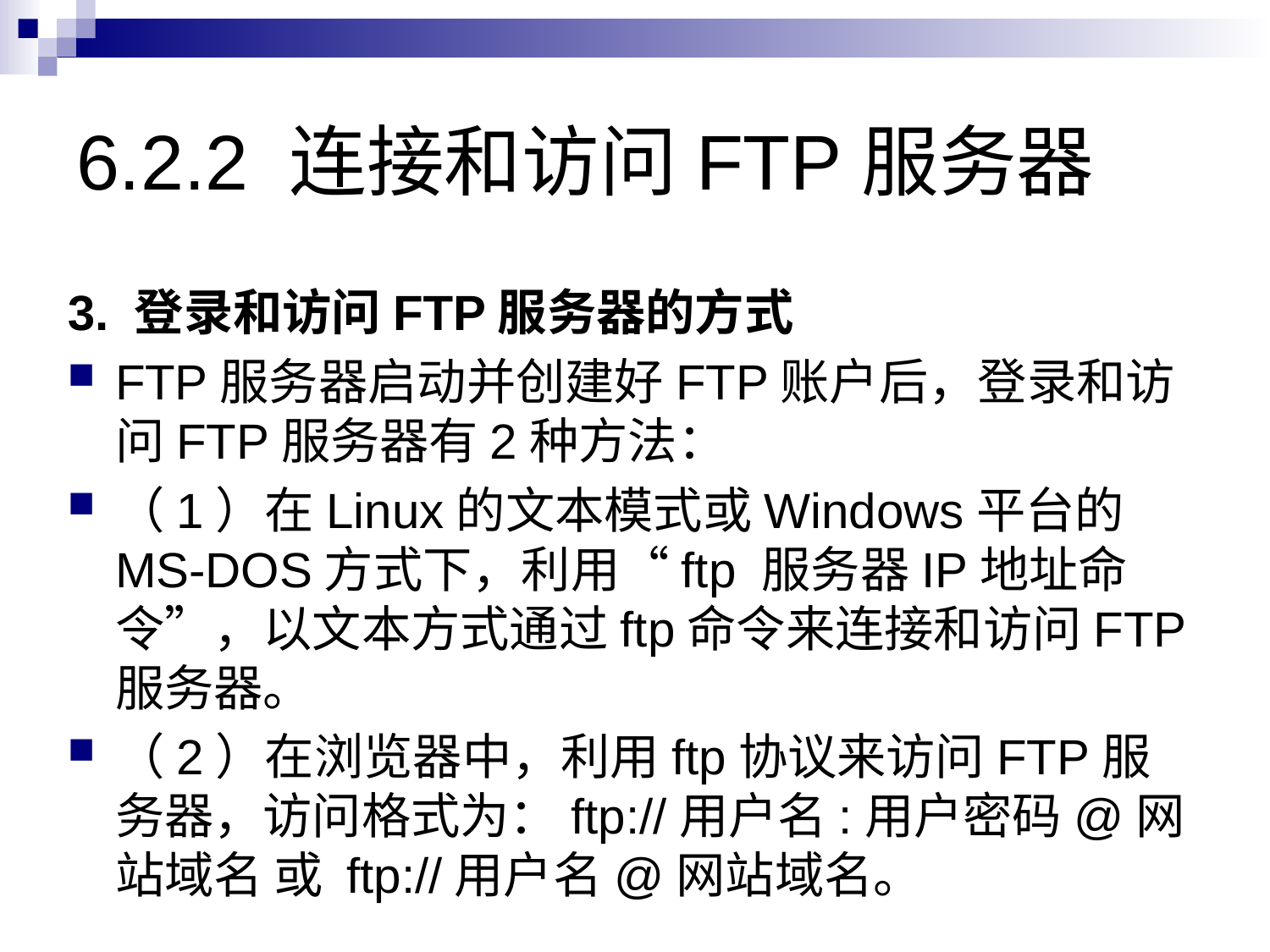

# 6.2.2 连接和访问FTP服务器
3. 登录和访问FTP服务器的方式
FTP服务器启动并创建好FTP账户后，登录和访问FTP服务器有2种方法：
（1）在Linux的文本模式或Windows平台的MS-DOS方式下，利用“ftp 服务器IP地址命令”，以文本方式通过ftp命令来连接和访问FTP服务器。
（2）在浏览器中，利用ftp协议来访问FTP服务器，访问格式为：ftp://用户名:用户密码@网站域名 或 ftp://用户名@网站域名。